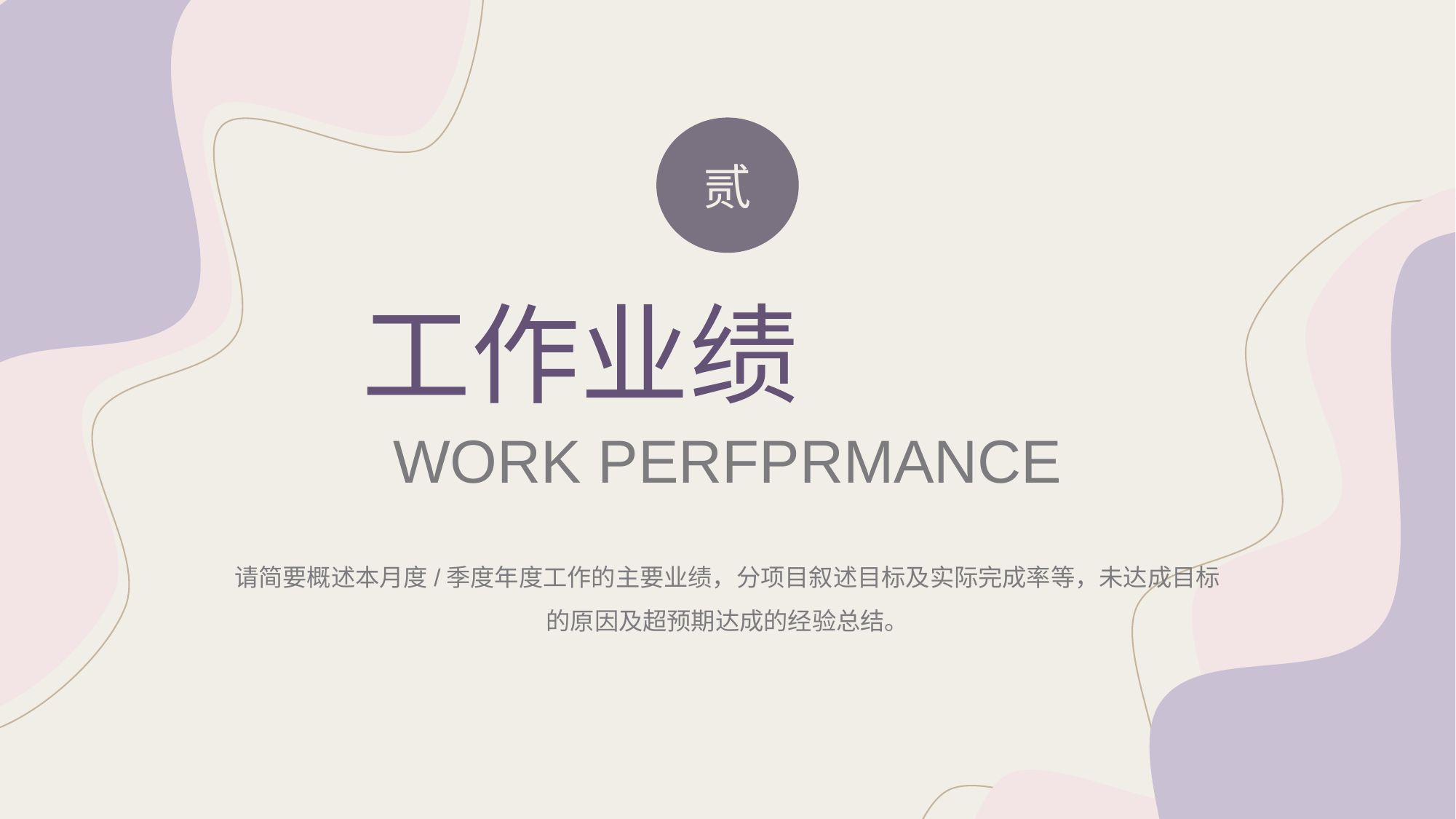

贰
工作业绩
WORK PERFPRMANCE
请简要概述本月度/季度年度工作的主要业绩，分项目叙述目标及实际完成率等，未达成目标的原因及超预期达成的经验总结。